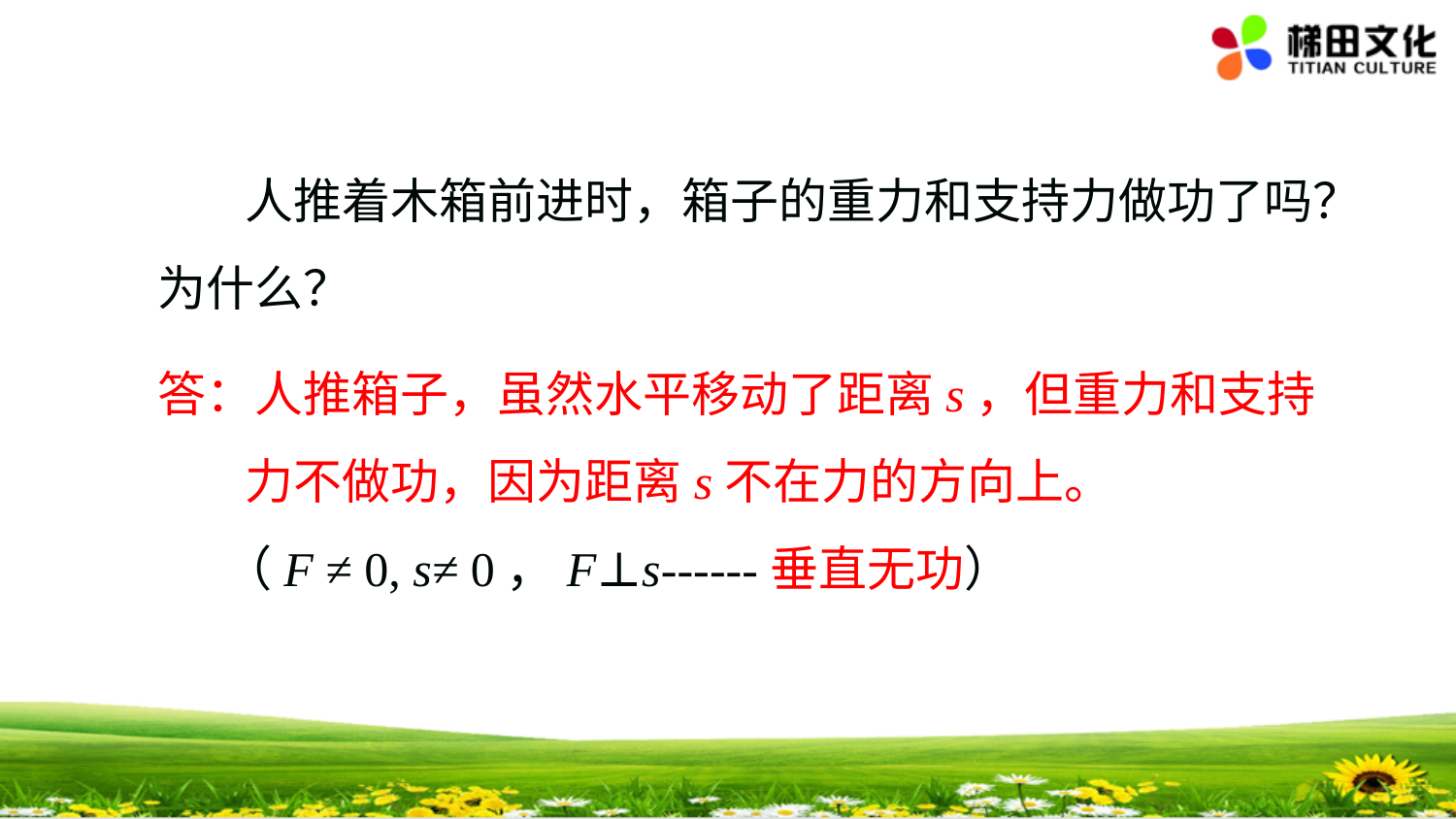

人推着木箱前进时，箱子的重力和支持力做功了吗？为什么？
答：人推箱子，虽然水平移动了距离s，但重力和支持
       力不做功，因为距离s不在力的方向上。
     （F ≠ 0, s≠ 0，F⊥s------垂直无功）